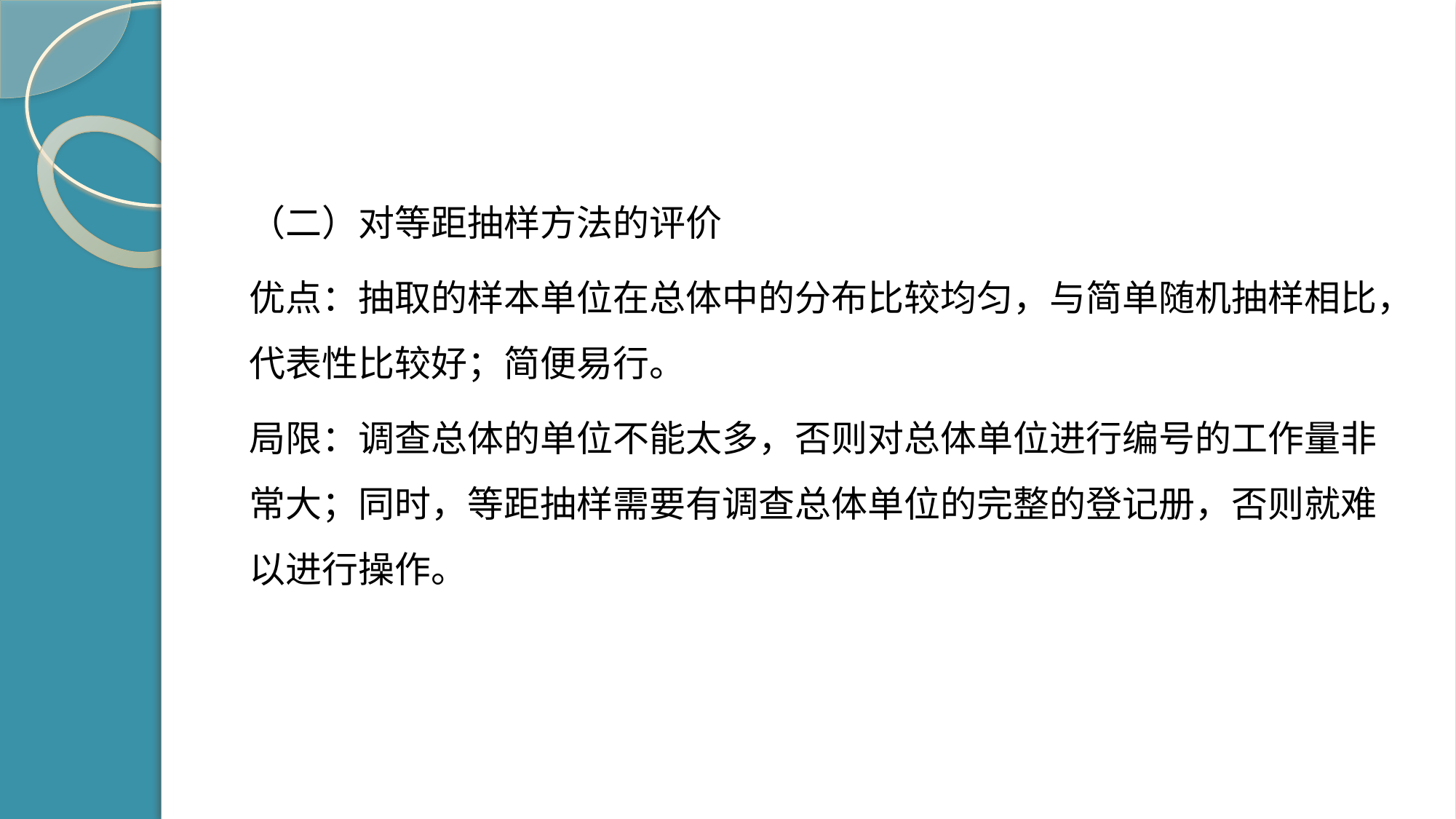

#
（二）对等距抽样方法的评价
优点：抽取的样本单位在总体中的分布比较均匀，与简单随机抽样相比，代表性比较好；简便易行。
局限：调查总体的单位不能太多，否则对总体单位进行编号的工作量非常大；同时，等距抽样需要有调查总体单位的完整的登记册，否则就难以进行操作。